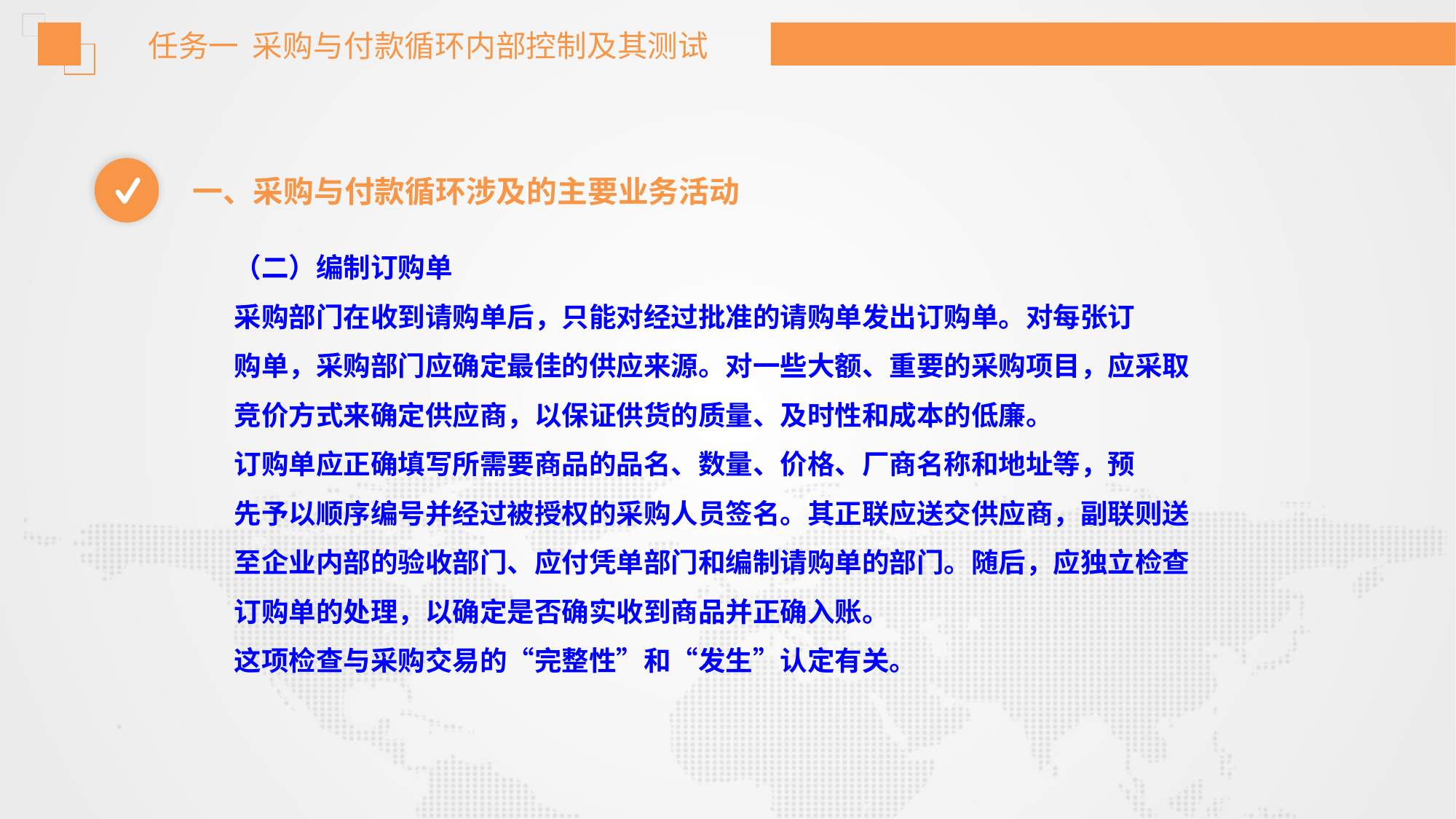

任务一  采购与付款循环内部控制及其测试

一、采购与付款循环涉及的主要业务活动
（二）编制订购单
采购部门在收到请购单后，只能对经过批准的请购单发出订购单。对每张订
购单，采购部门应确定最佳的供应来源。对一些大额、重要的采购项目，应采取
竞价方式来确定供应商，以保证供货的质量、及时性和成本的低廉。
订购单应正确填写所需要商品的品名、数量、价格、厂商名称和地址等，预
先予以顺序编号并经过被授权的采购人员签名。其正联应送交供应商，副联则送
至企业内部的验收部门、应付凭单部门和编制请购单的部门。随后，应独立检查
订购单的处理，以确定是否确实收到商品并正确入账。
这项检查与采购交易的“完整性”和“发生”认定有关。